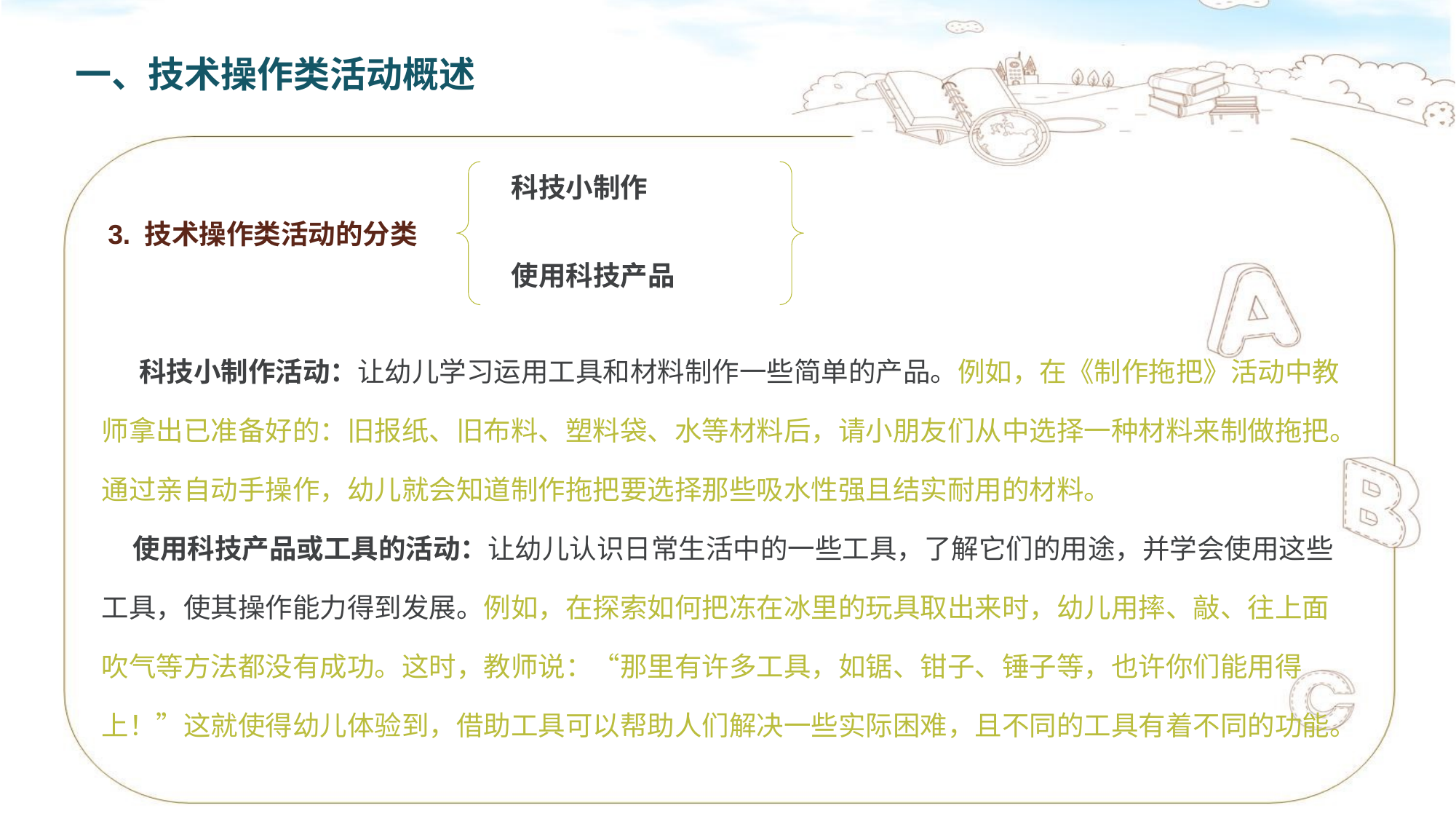

一、技术操作类活动概述

科技小制作

使用科技产品
3. 技术操作类活动的分类
     科技小制作活动：让幼儿学习运用工具和材料制作一些简单的产品。例如，在《制作拖把》活动中教师拿出已准备好的：旧报纸、旧布料、塑料袋、水等材料后，请小朋友们从中选择一种材料来制做拖把。通过亲自动手操作，幼儿就会知道制作拖把要选择那些吸水性强且结实耐用的材料。
    使用科技产品或工具的活动：让幼儿认识日常生活中的一些工具，了解它们的用途，并学会使用这些工具，使其操作能力得到发展。例如，在探索如何把冻在冰里的玩具取出来时，幼儿用摔、敲、往上面吹气等方法都没有成功。这时，教师说：“那里有许多工具，如锯、钳子、锤子等，也许你们能用得上！”这就使得幼儿体验到，借助工具可以帮助人们解决一些实际困难，且不同的工具有着不同的功能。